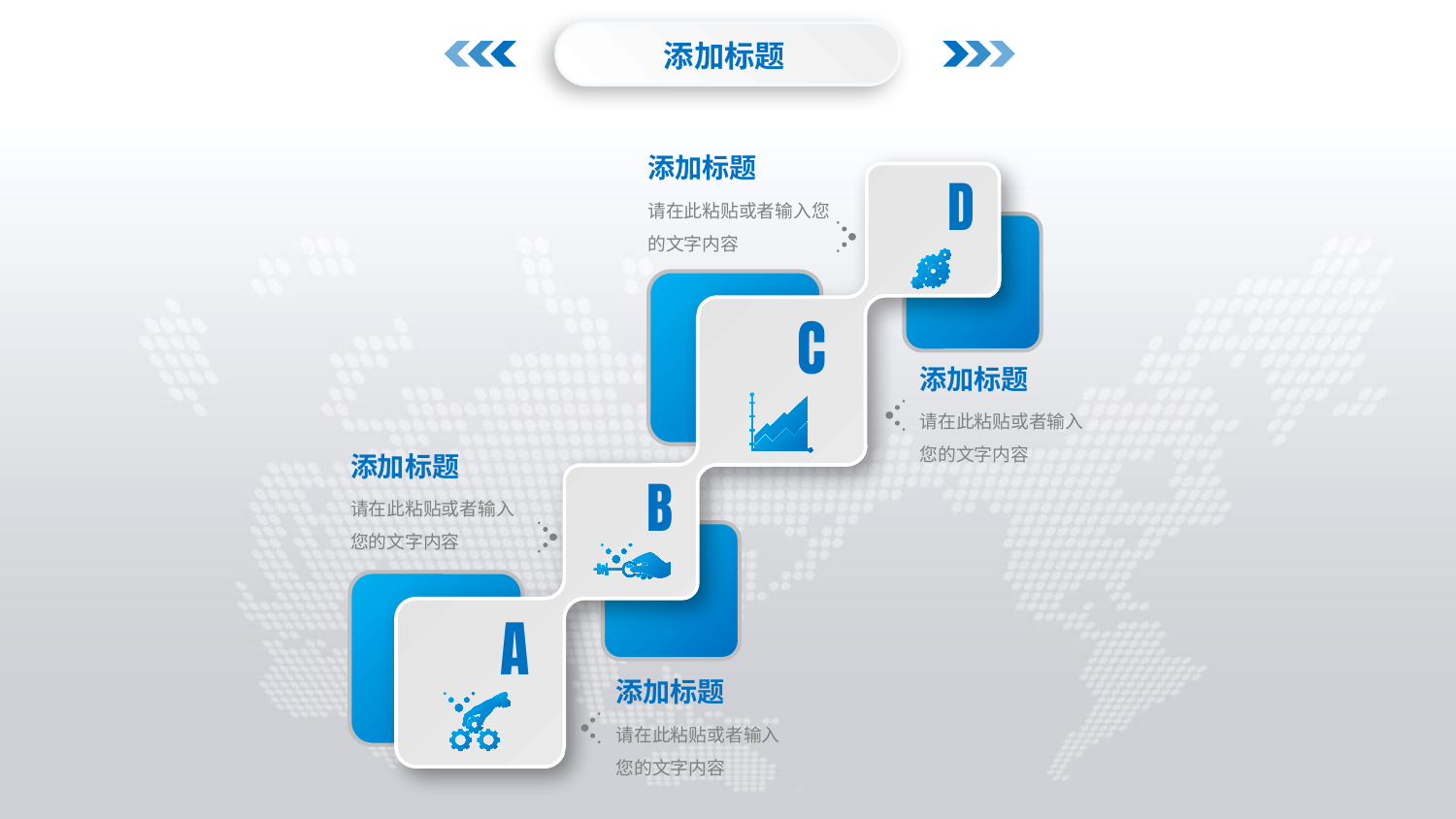

添加标题

添加标题
D
请在此粘贴或者输入您的文字内容

C

添加标题

请在此粘贴或者输入您的文字内容

添加标题
B
请在此粘贴或者输入您的文字内容

A
添加标题

请在此粘贴或者输入您的文字内容